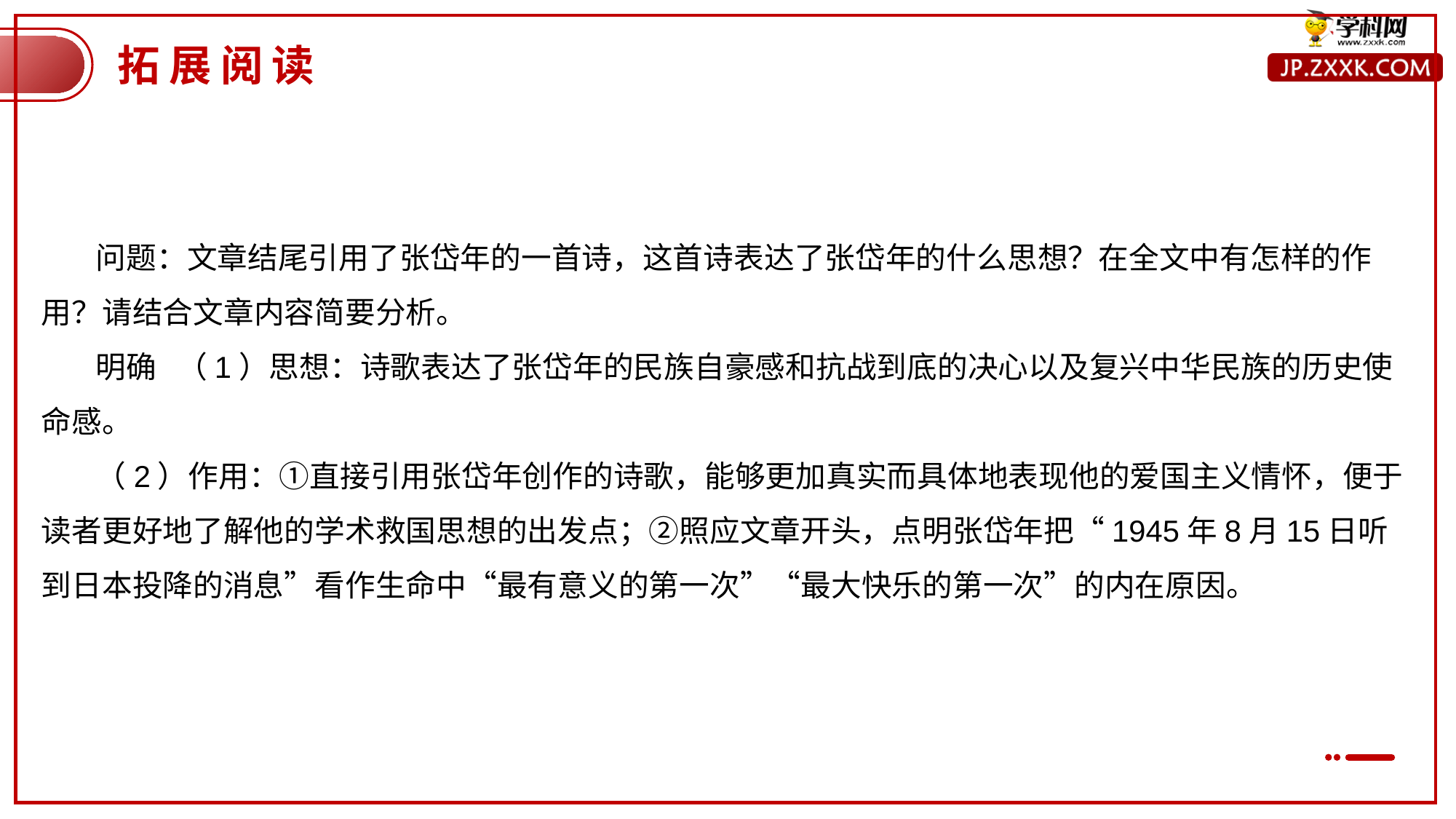

拓展阅读

问题：文章结尾引用了张岱年的一首诗，这首诗表达了张岱年的什么思想？在全文中有怎样的作用？请结合文章内容简要分析。
明确   （1）思想：诗歌表达了张岱年的民族自豪感和抗战到底的决心以及复兴中华民族的历史使命感。
（2）作用：①直接引用张岱年创作的诗歌，能够更加真实而具体地表现他的爱国主义情怀，便于读者更好地了解他的学术救国思想的出发点；②照应文章开头，点明张岱年把“1945年8月15日听到日本投降的消息”看作生命中“最有意义的第一次”“最大快乐的第一次”的内在原因。